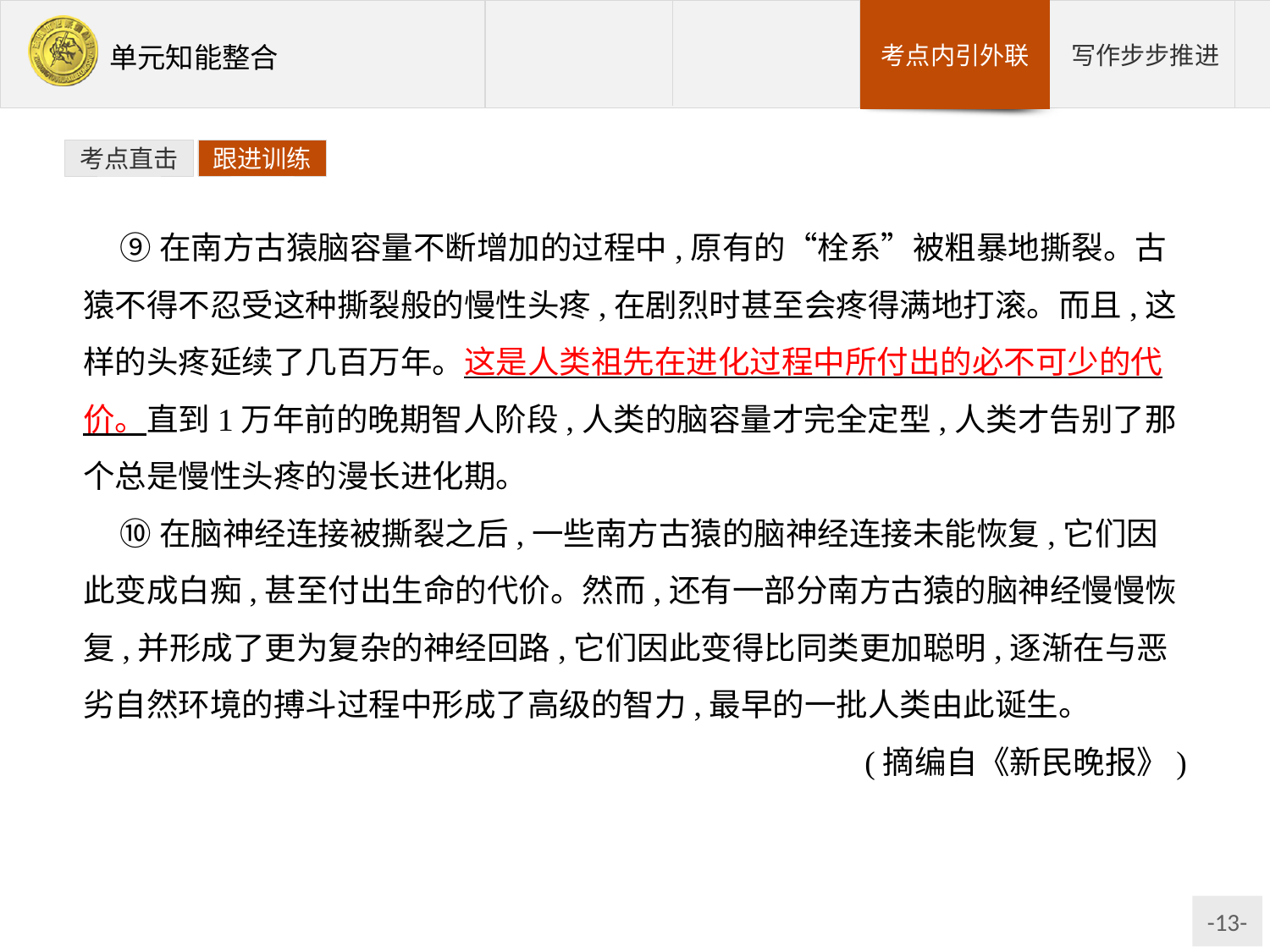

考点直击
跟进训练
⑨在南方古猿脑容量不断增加的过程中,原有的“栓系”被粗暴地撕裂。古猿不得不忍受这种撕裂般的慢性头疼,在剧烈时甚至会疼得满地打滚。而且,这样的头疼延续了几百万年。这是人类祖先在进化过程中所付出的必不可少的代价。直到1万年前的晚期智人阶段,人类的脑容量才完全定型,人类才告别了那个总是慢性头疼的漫长进化期。
⑩在脑神经连接被撕裂之后,一些南方古猿的脑神经连接未能恢复,它们因此变成白痴,甚至付出生命的代价。然而,还有一部分南方古猿的脑神经慢慢恢复,并形成了更为复杂的神经回路,它们因此变得比同类更加聪明,逐渐在与恶劣自然环境的搏斗过程中形成了高级的智力,最早的一批人类由此诞生。
(摘编自《新民晚报》)